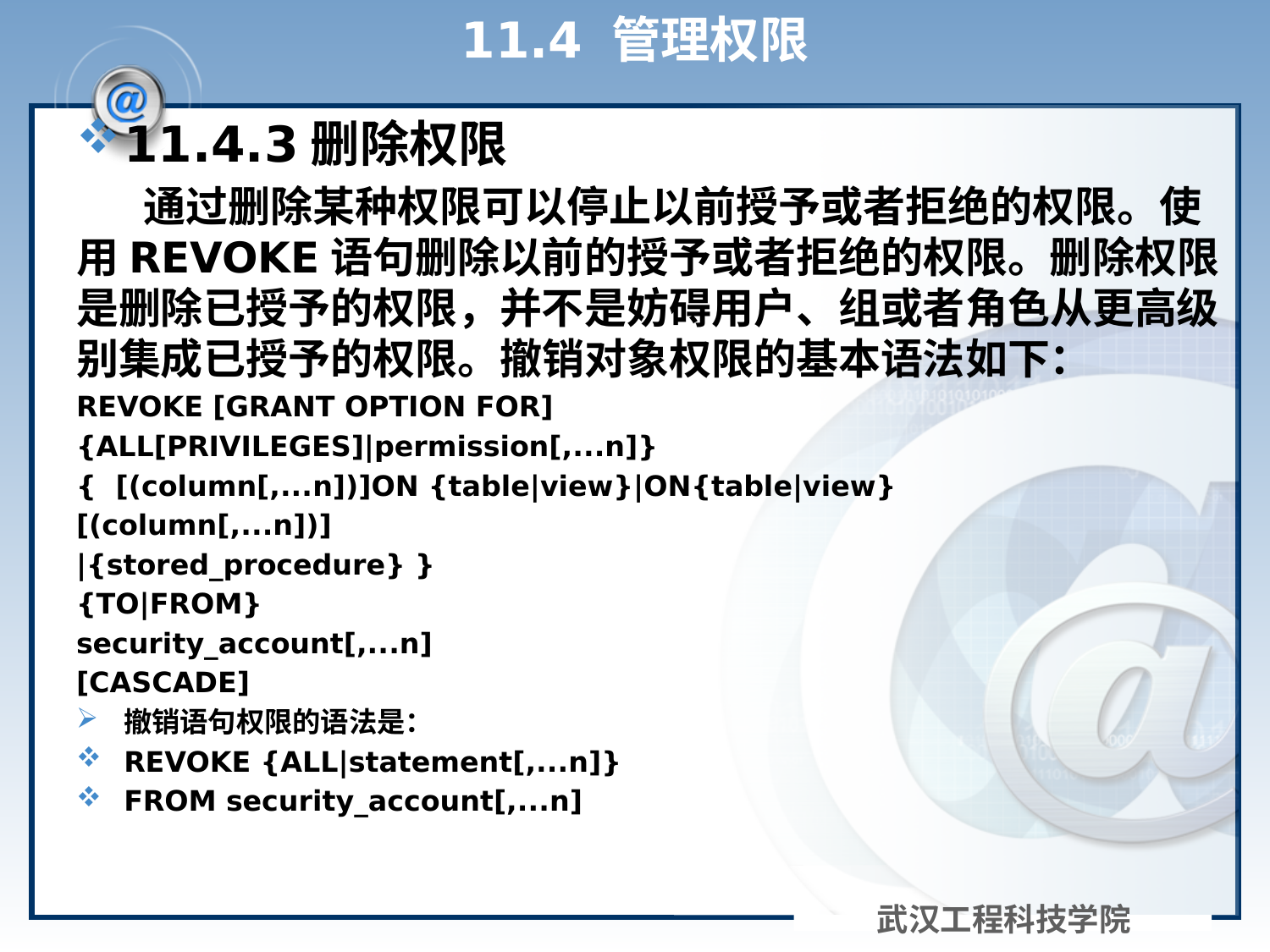

# 11.4 管理权限
11.4.3删除权限
      通过删除某种权限可以停止以前授予或者拒绝的权限。使用REVOKE语句删除以前的授予或者拒绝的权限。删除权限是删除已授予的权限，并不是妨碍用户、组或者角色从更高级别集成已授予的权限。撤销对象权限的基本语法如下：
REVOKE [GRANT OPTION FOR]
{ALL[PRIVILEGES]|permission[,...n]}
{  [(column[,...n])]ON {table|view}|ON{table|view}
[(column[,...n])]
|{stored_procedure} }
{TO|FROM}
security_account[,...n]
[CASCADE]
撤销语句权限的语法是：
REVOKE {ALL|statement[,...n]}
FROM security_account[,...n]

武汉工程科技学院